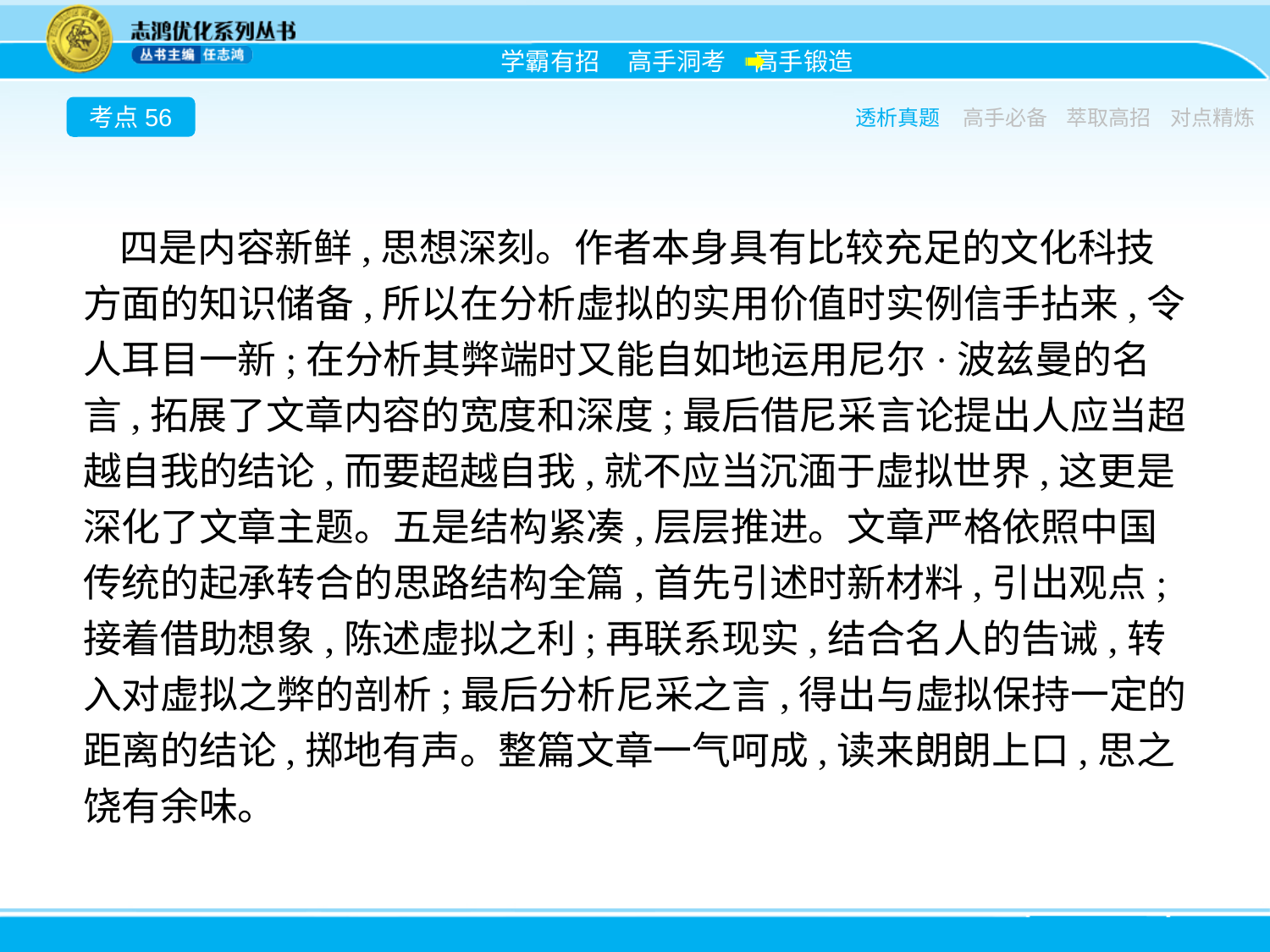

考点56
透析真题
高手必备
萃取高招
对点精炼
四是内容新鲜,思想深刻。作者本身具有比较充足的文化科技方面的知识储备,所以在分析虚拟的实用价值时实例信手拈来,令人耳目一新;在分析其弊端时又能自如地运用尼尔·波兹曼的名言,拓展了文章内容的宽度和深度;最后借尼采言论提出人应当超越自我的结论,而要超越自我,就不应当沉湎于虚拟世界,这更是深化了文章主题。五是结构紧凑,层层推进。文章严格依照中国传统的起承转合的思路结构全篇,首先引述时新材料,引出观点;接着借助想象,陈述虚拟之利;再联系现实,结合名人的告诫,转入对虚拟之弊的剖析;最后分析尼采之言,得出与虚拟保持一定的距离的结论,掷地有声。整篇文章一气呵成,读来朗朗上口,思之饶有余味。